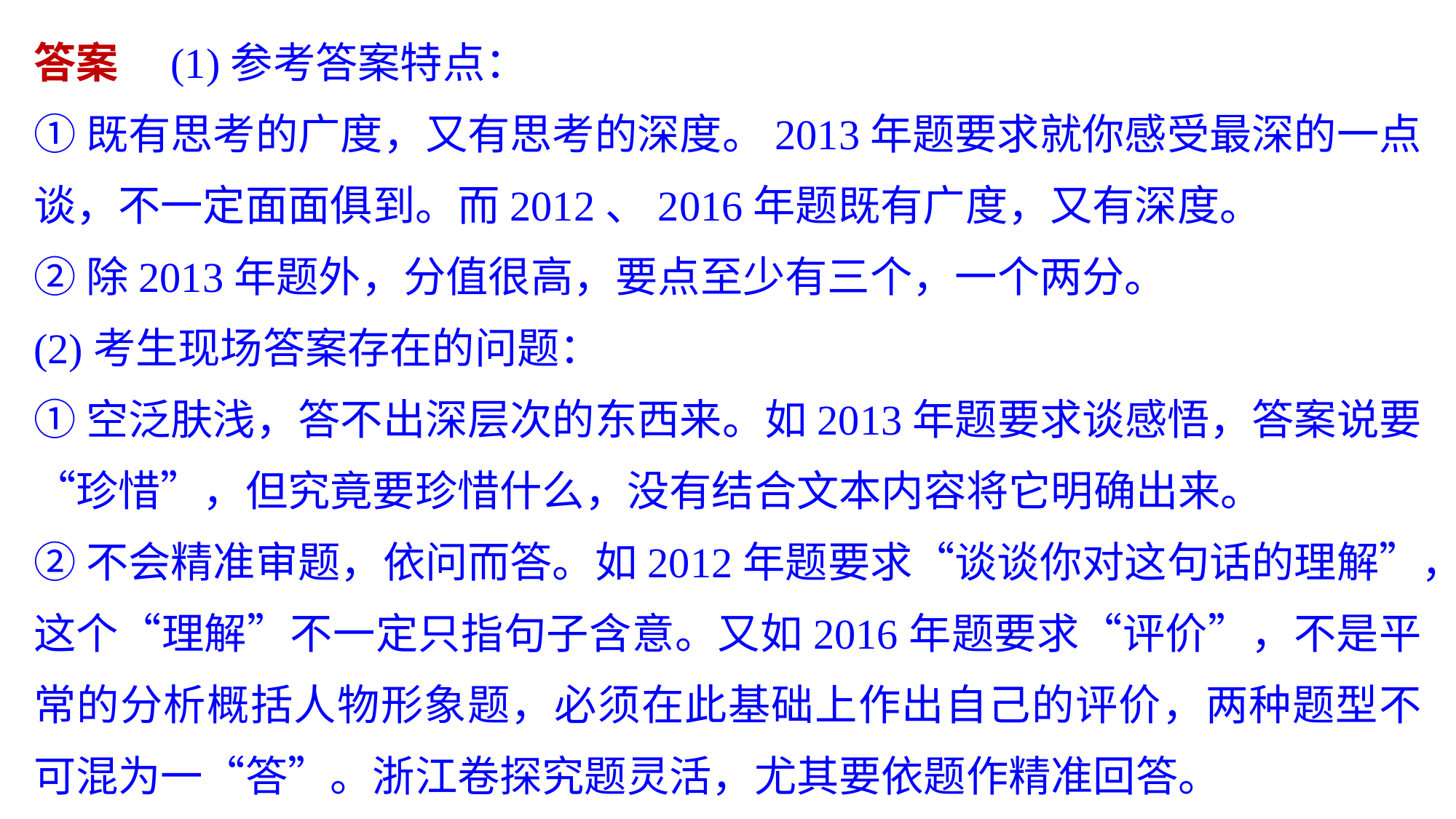

答案　(1)参考答案特点：
①既有思考的广度，又有思考的深度。2013年题要求就你感受最深的一点谈，不一定面面俱到。而2012、2016年题既有广度，又有深度。
②除2013年题外，分值很高，要点至少有三个，一个两分。
(2)考生现场答案存在的问题：
①空泛肤浅，答不出深层次的东西来。如2013年题要求谈感悟，答案说要“珍惜”，但究竟要珍惜什么，没有结合文本内容将它明确出来。
②不会精准审题，依问而答。如2012年题要求“谈谈你对这句话的理解”，这个“理解”不一定只指句子含意。又如2016年题要求“评价”，不是平常的分析概括人物形象题，必须在此基础上作出自己的评价，两种题型不可混为一“答”。浙江卷探究题灵活，尤其要依题作精准回答。